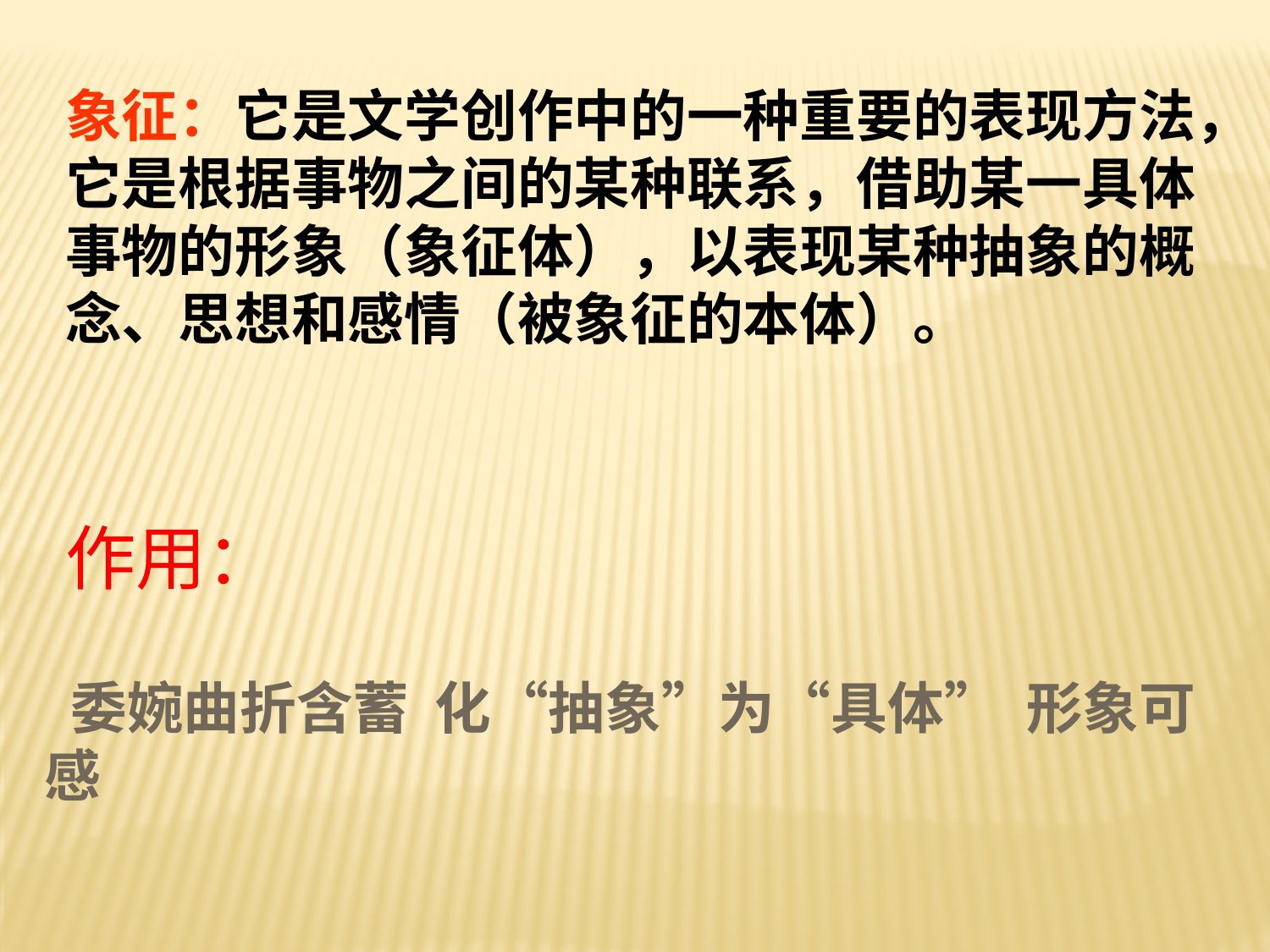

象征：它是文学创作中的一种重要的表现方法，它是根据事物之间的某种联系，借助某一具体事物的形象（象征体），以表现某种抽象的概念、思想和感情（被象征的本体）。
作用：
 委婉曲折含蓄  化“抽象”为“具体”  形象可感